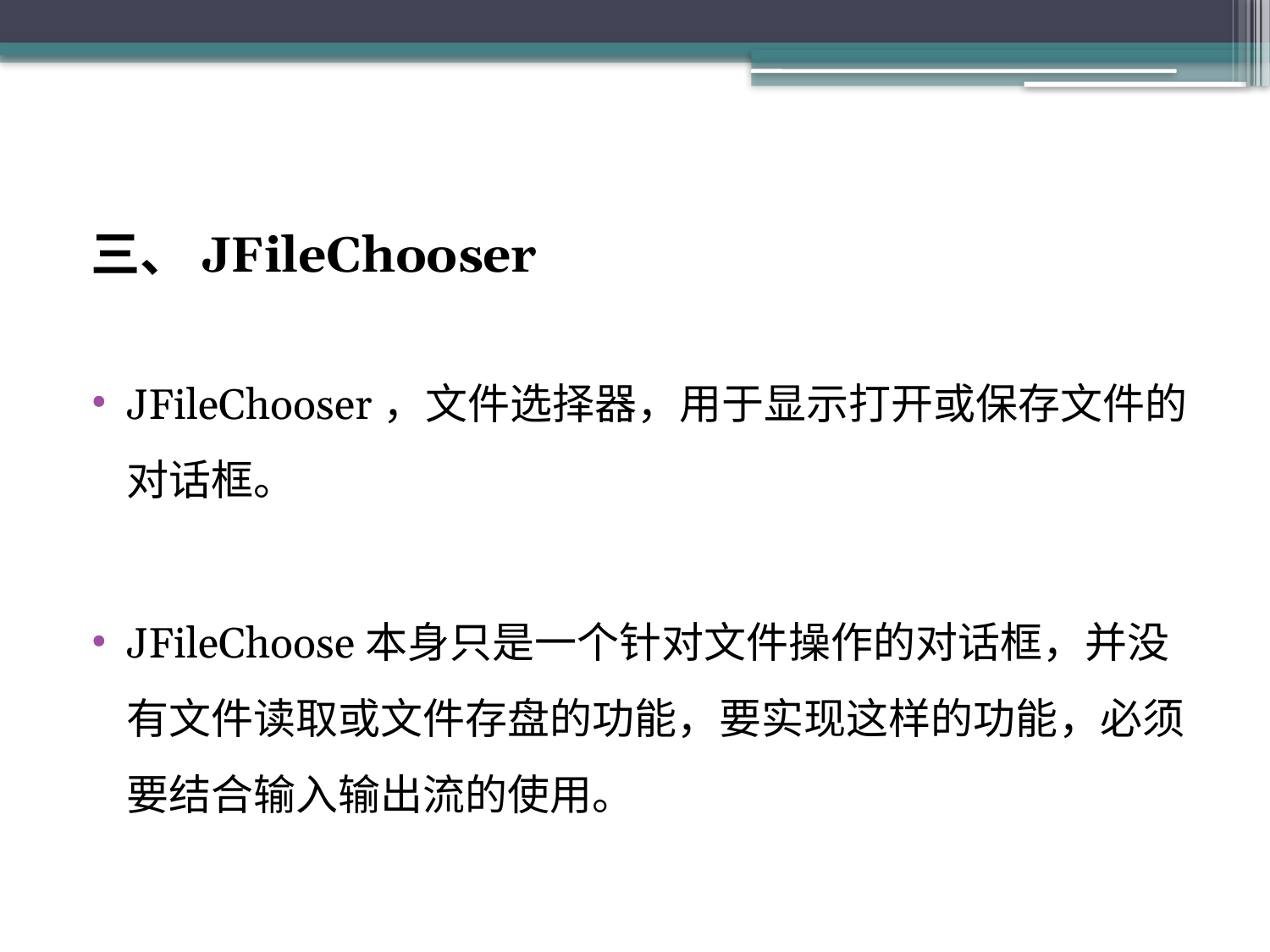

#
三、JFileChooser

JFileChooser，文件选择器，用于显示打开或保存文件的对话框。

JFileChoose本身只是一个针对文件操作的对话框，并没有文件读取或文件存盘的功能，要实现这样的功能，必须要结合输入输出流的使用。